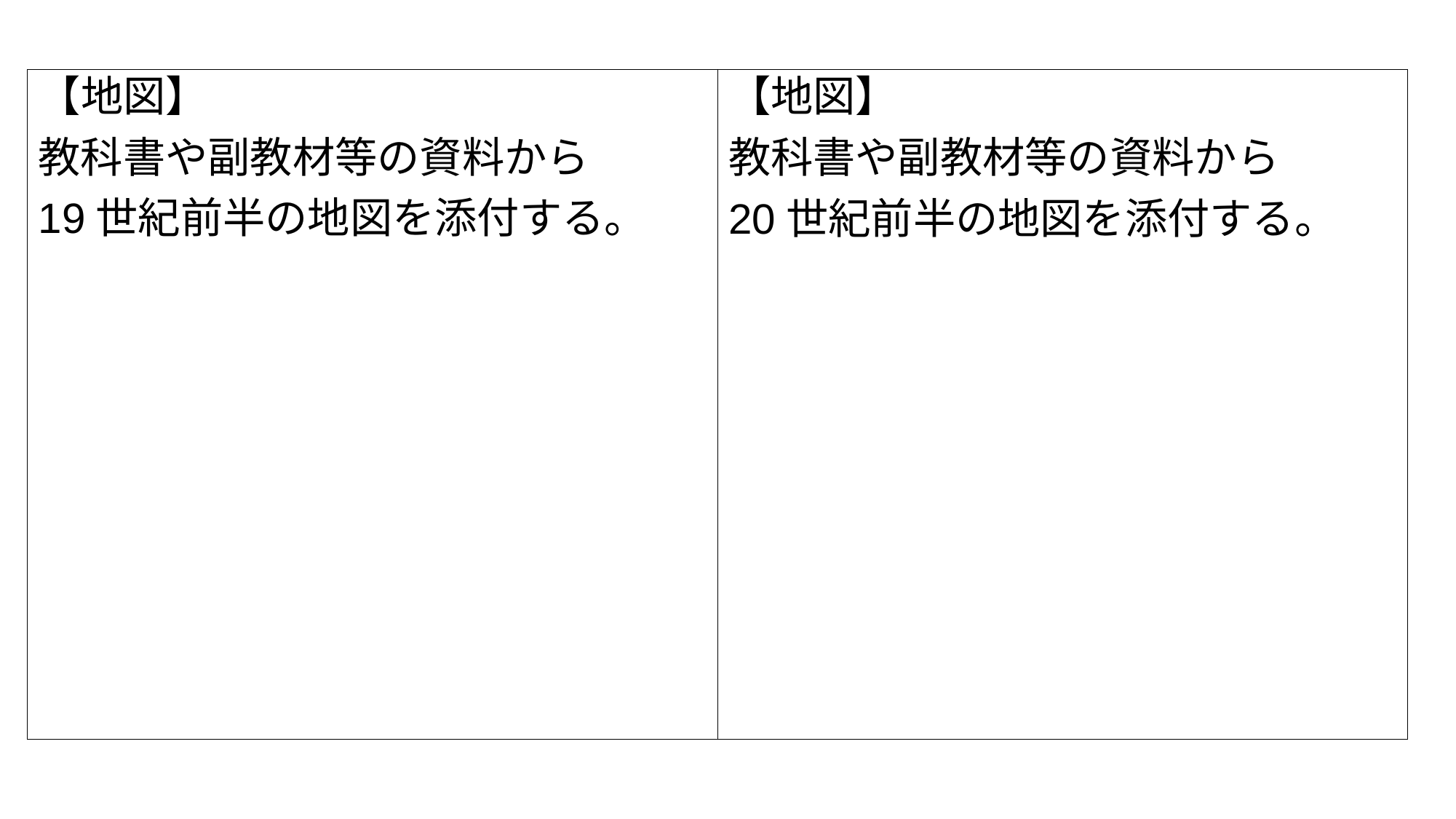

【地図】
教科書や副教材等の資料から
19世紀前半の地図を添付する。
【地図】
教科書や副教材等の資料から
20世紀前半の地図を添付する。